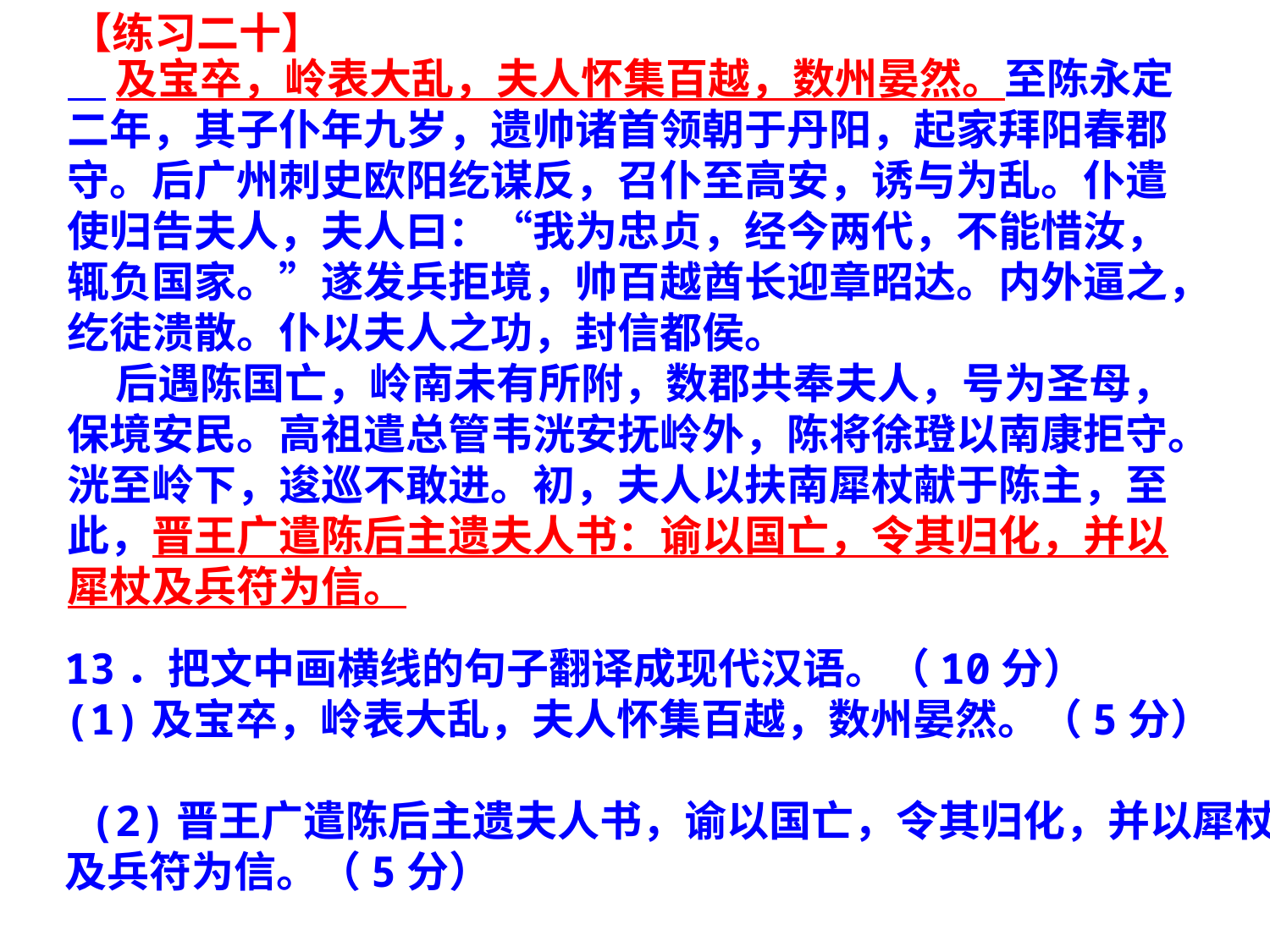

【练习二十】
    及宝卒，岭表大乱，夫人怀集百越，数州晏然。至陈永定二年，其子仆年九岁，遗帅诸首领朝于丹阳，起家拜阳春郡守。后广州刺史欧阳纥谋反，召仆至高安，诱与为乱。仆遣使归告夫人，夫人曰：“我为忠贞，经今两代，不能惜汝，辄负国家。”遂发兵拒境，帅百越酋长迎章昭达。内外逼之，纥徒溃散。仆以夫人之功，封信都侯。
    后遇陈国亡，岭南未有所附，数郡共奉夫人，号为圣母，保境安民。高祖遣总管韦洸安抚岭外，陈将徐璒以南康拒守。洸至岭下，逡巡不敢进。初，夫人以扶南犀杖献于陈主，至此，晋王广遣陈后主遗夫人书：谕以国亡，令其归化，并以犀杖及兵符为信。
13．把文中画横线的句子翻译成现代汉语。（10分）
(1)及宝卒，岭表大乱，夫人怀集百越，数州晏然。（5分）

 (2)晋王广遣陈后主遗夫人书，谕以国亡，令其归化，并以犀杖及兵符为信。（5分）